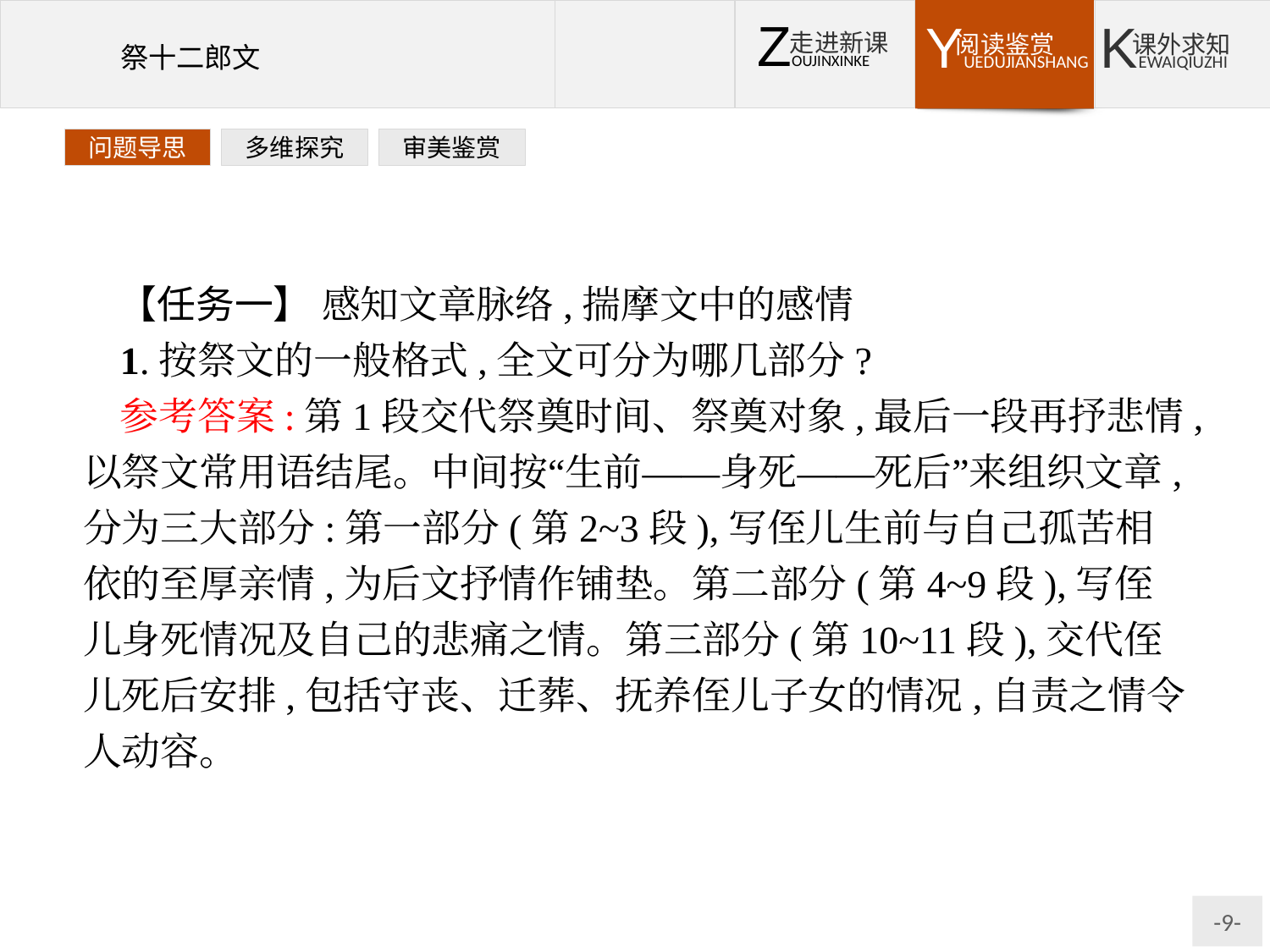

问题导思
多维探究
审美鉴赏
【任务一】 感知文章脉络,揣摩文中的感情
1.按祭文的一般格式,全文可分为哪几部分?
参考答案:第1段交代祭奠时间、祭奠对象,最后一段再抒悲情,以祭文常用语结尾。中间按“生前——身死——死后”来组织文章,分为三大部分:第一部分(第2~3段),写侄儿生前与自己孤苦相依的至厚亲情,为后文抒情作铺垫。第二部分(第4~9段),写侄儿身死情况及自己的悲痛之情。第三部分(第10~11段),交代侄儿死后安排,包括守丧、迁葬、抚养侄儿子女的情况,自责之情令人动容。